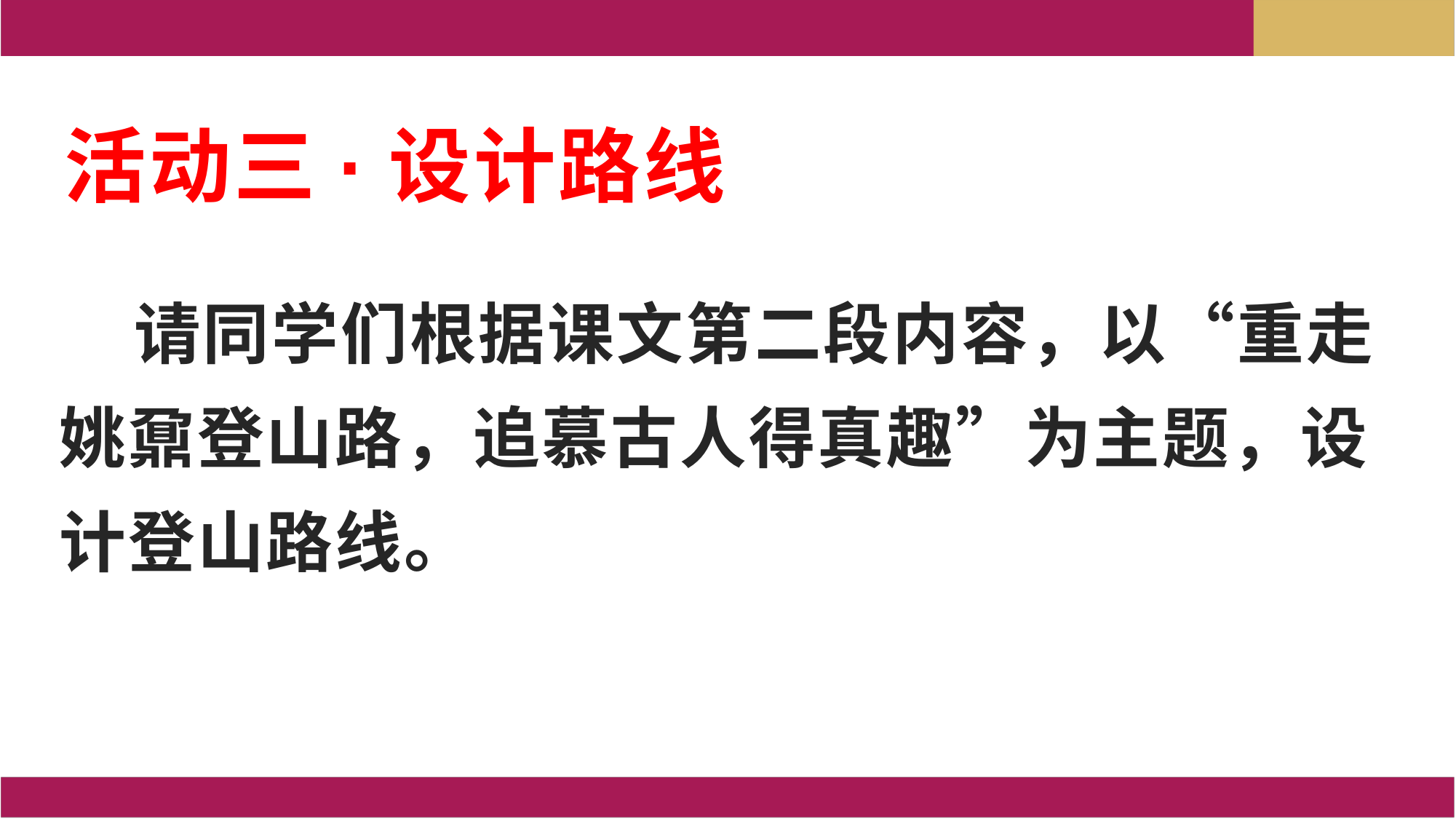

活动三·设计路线
    请同学们根据课文第二段内容，以“重走姚鼐登山路，追慕古人得真趣”为主题，设计登山路线。